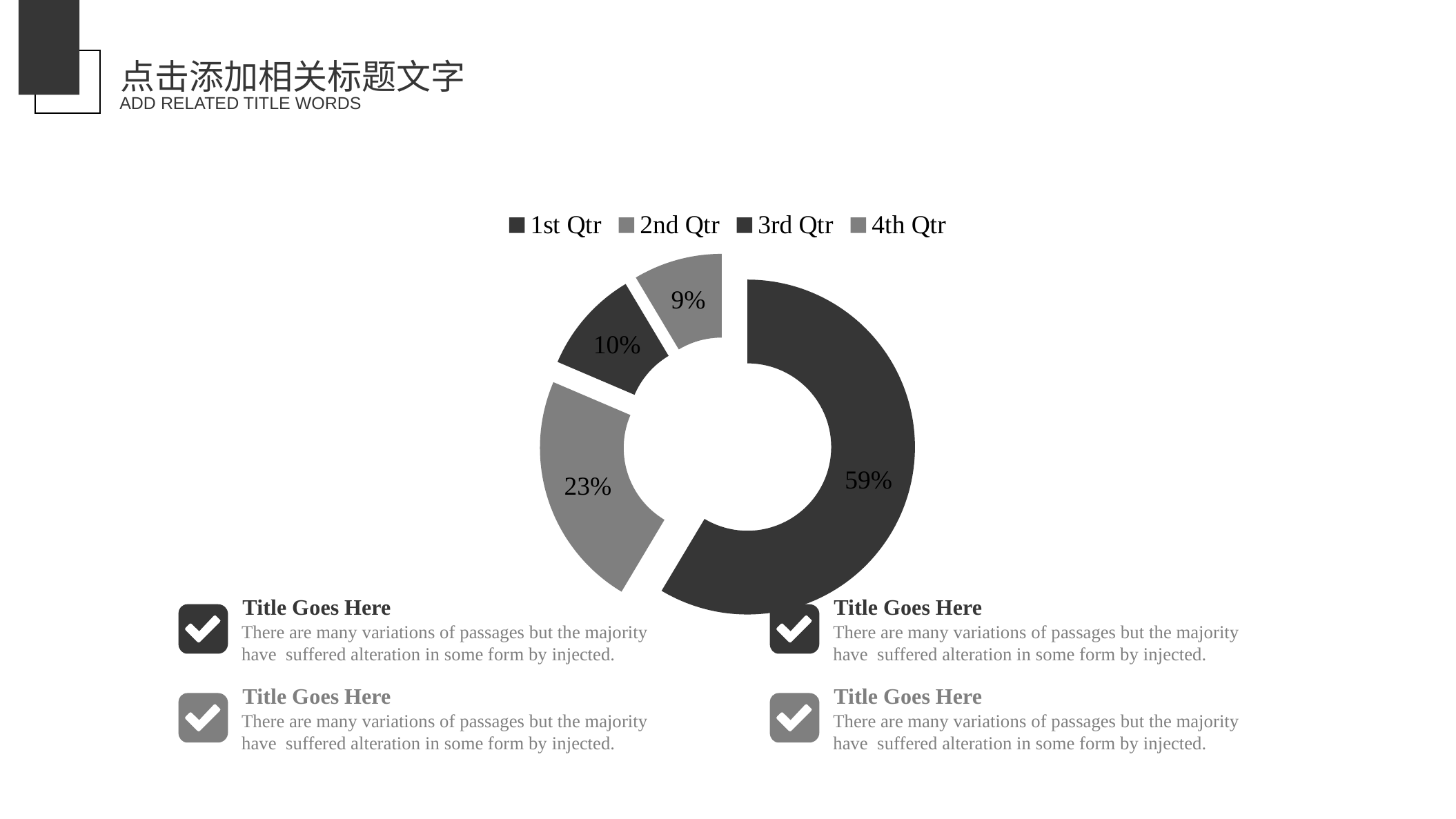

点击添加相关标题文字
ADD RELATED TITLE WORDS

### Chart

| Category | Sales |
|---|---|
| 1st Qtr | 8.200000000000001 |
| 2nd Qtr | 3.2 |
| 3rd Qtr | 1.4 |
| 4th Qtr | 1.2 |
Title Goes Here
There are many variations of passages but the majority have  suffered alteration in some form by injected.
Title Goes Here
There are many variations of passages but the majority have  suffered alteration in some form by injected.

Title Goes Here
There are many variations of passages but the majority have  suffered alteration in some form by injected.
Title Goes Here
There are many variations of passages but the majority have  suffered alteration in some form by injected.